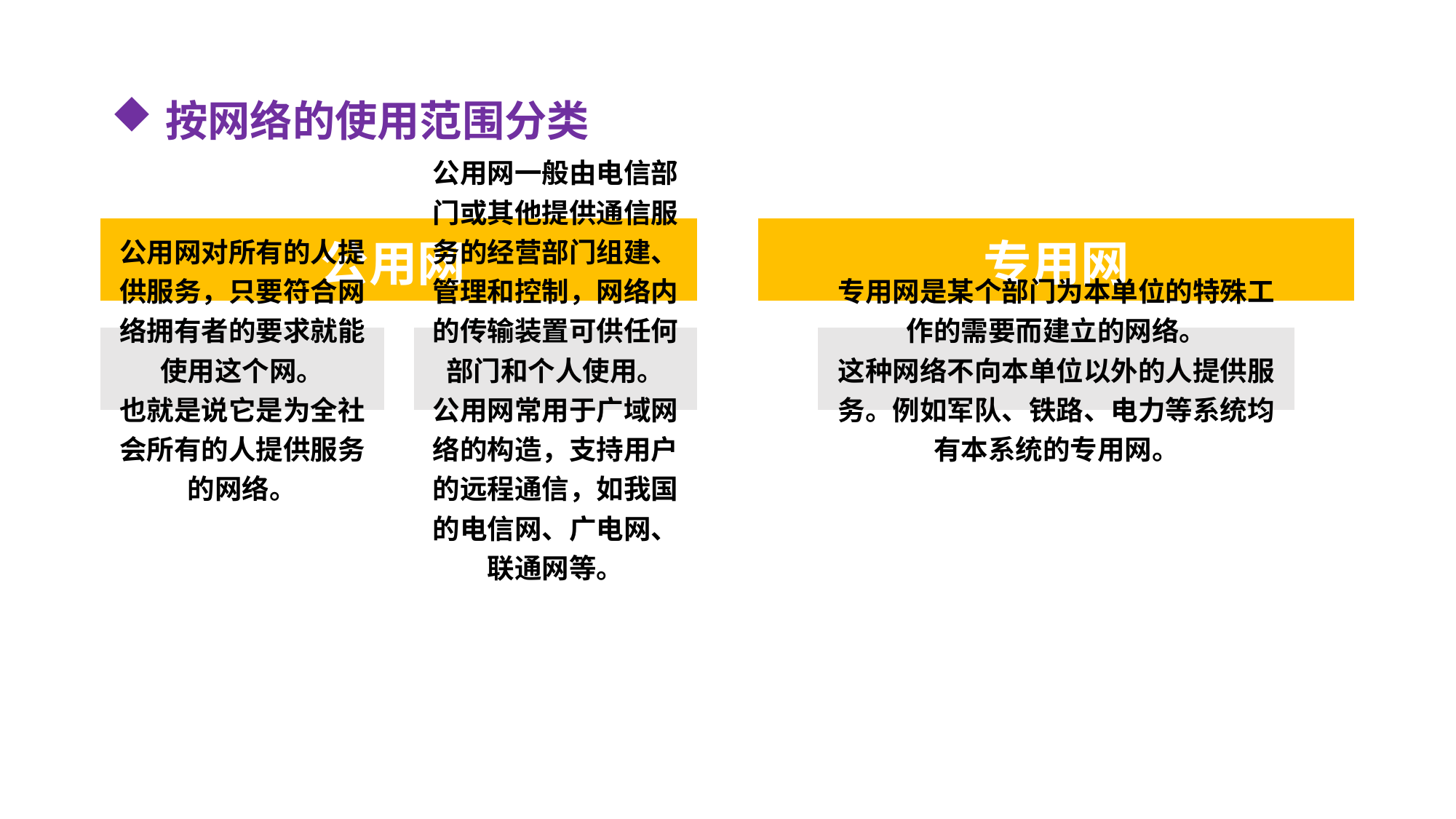

# 按网络的使用范围分类
公用网
公用网对所有的人提供服务，只要符合网络拥有者的要求就能使用这个网。
也就是说它是为全社会所有的人提供服务的网络。
公用网一般由电信部门或其他提供通信服务的经营部门组建、管理和控制，网络内的传输装置可供任何部门和个人使用。
公用网常用于广域网络的构造，支持用户的远程通信，如我国的电信网、广电网、联通网等。
专用网
专用网是某个部门为本单位的特殊工作的需要而建立的网络。
这种网络不向本单位以外的人提供服务。例如军队、铁路、电力等系统均有本系统的专用网。